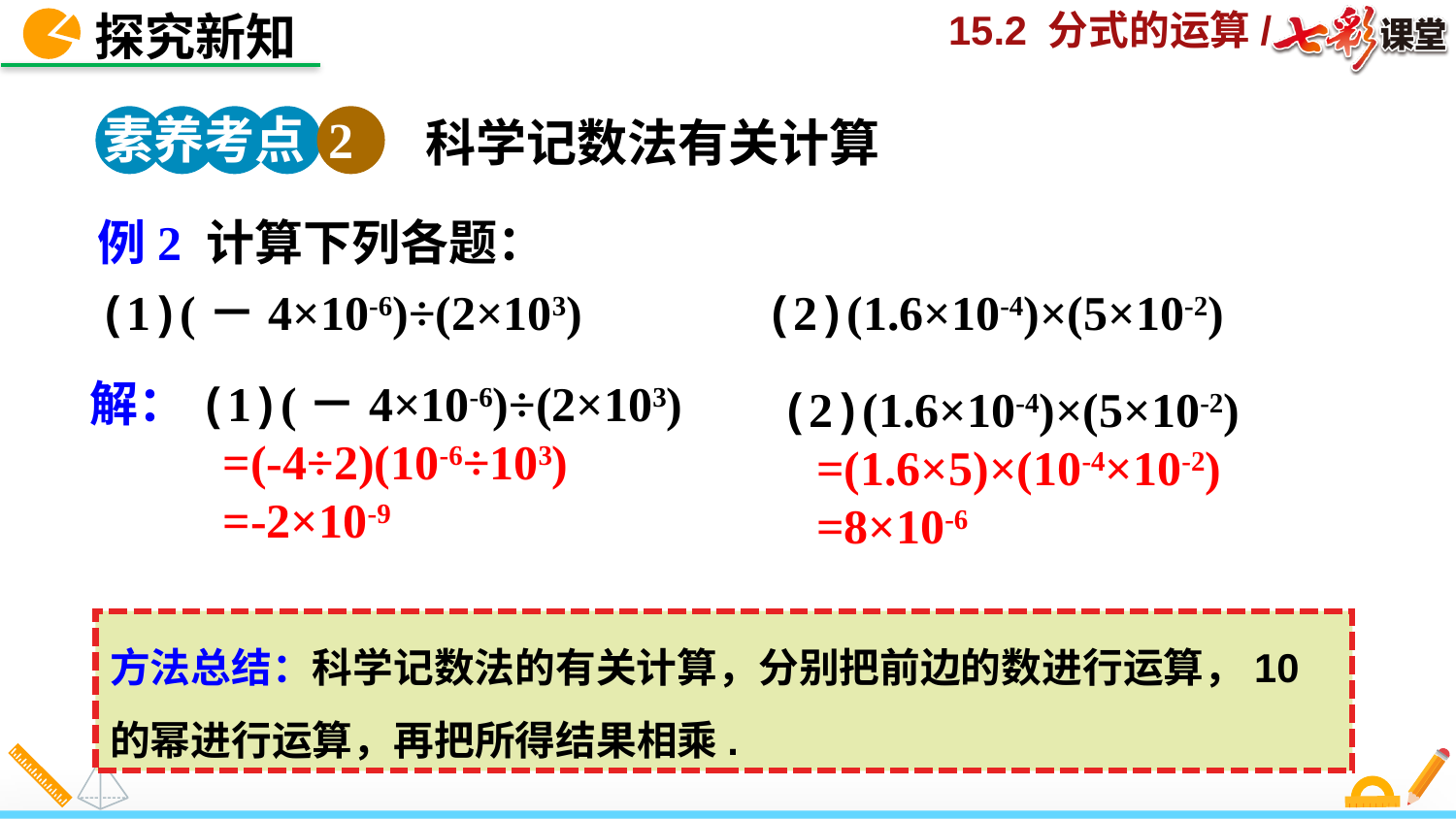

探究新知

素养考点 2

科学记数法有关计算
例2 计算下列各题：
(1)(－4×10-6)÷(2×103)               (2)(1.6×10-4)×(5×10-2)
解：(1)(－4×10-6)÷(2×103)
           =(-4÷2)(10-6÷103)
           =-2×10-9

(2)(1.6×10-4)×(5×10-2)
   =(1.6×5)×(10-4×10-2)
   =8×10-6
方法总结：科学记数法的有关计算，分别把前边的数进行运算，10的幂进行运算，再把所得结果相乘.